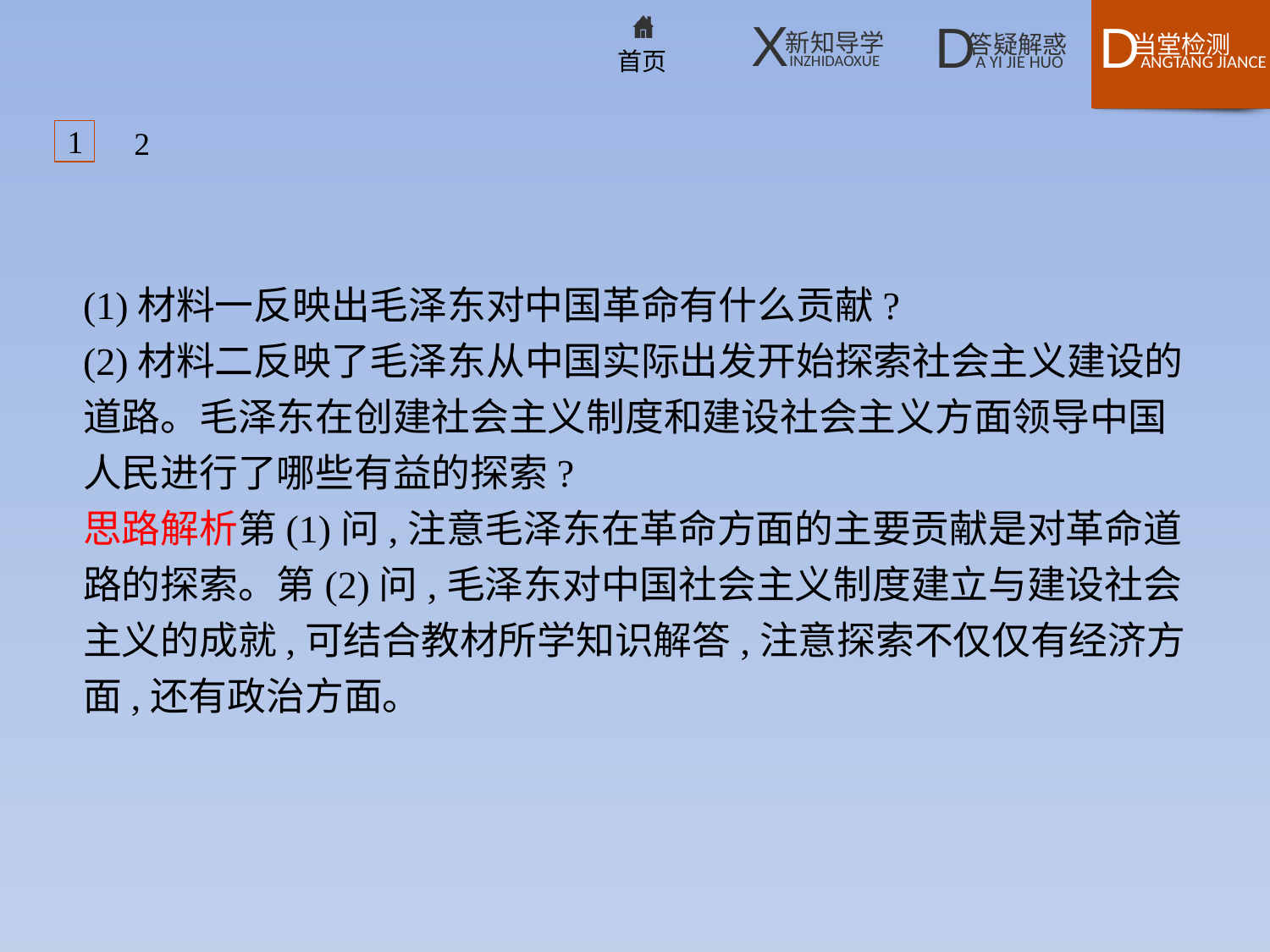

1
2
(1)材料一反映出毛泽东对中国革命有什么贡献?
(2)材料二反映了毛泽东从中国实际出发开始探索社会主义建设的道路。毛泽东在创建社会主义制度和建设社会主义方面领导中国人民进行了哪些有益的探索?
思路解析第(1)问,注意毛泽东在革命方面的主要贡献是对革命道路的探索。第(2)问,毛泽东对中国社会主义制度建立与建设社会主义的成就,可结合教材所学知识解答,注意探索不仅仅有经济方面,还有政治方面。